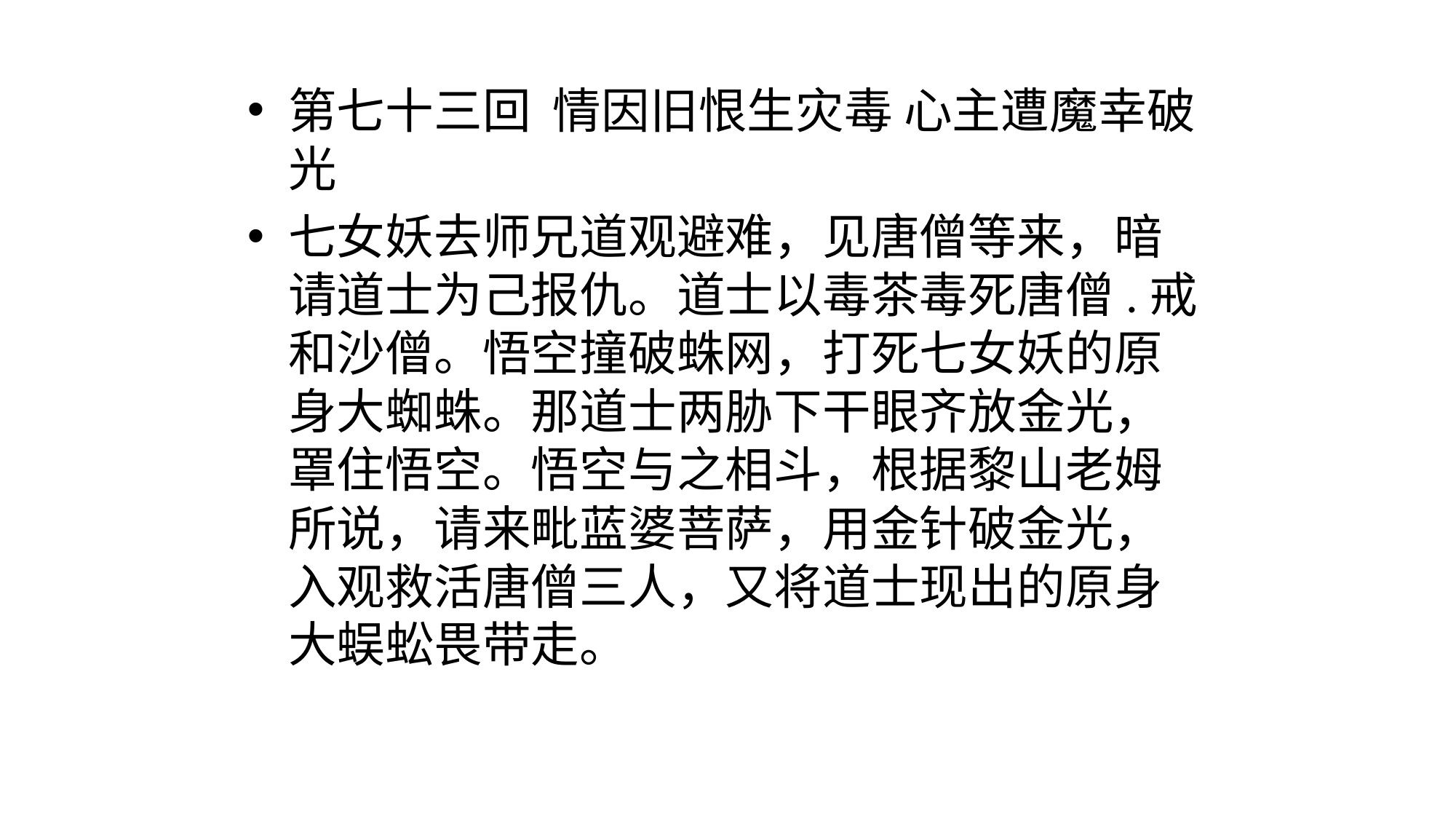

#
第七十三回  情因旧恨生灾毒 心主遭魔幸破光
七女妖去师兄道观避难，见唐僧等来，暗请道士为己报仇。道士以毒茶毒死唐僧.戒和沙僧。悟空撞破蛛网，打死七女妖的原身大蜘蛛。那道士两胁下干眼齐放金光，罩住悟空。悟空与之相斗，根据黎山老姆所说，请来毗蓝婆菩萨，用金针破金光，入观救活唐僧三人，又将道士现出的原身大蜈蚣畏带走。